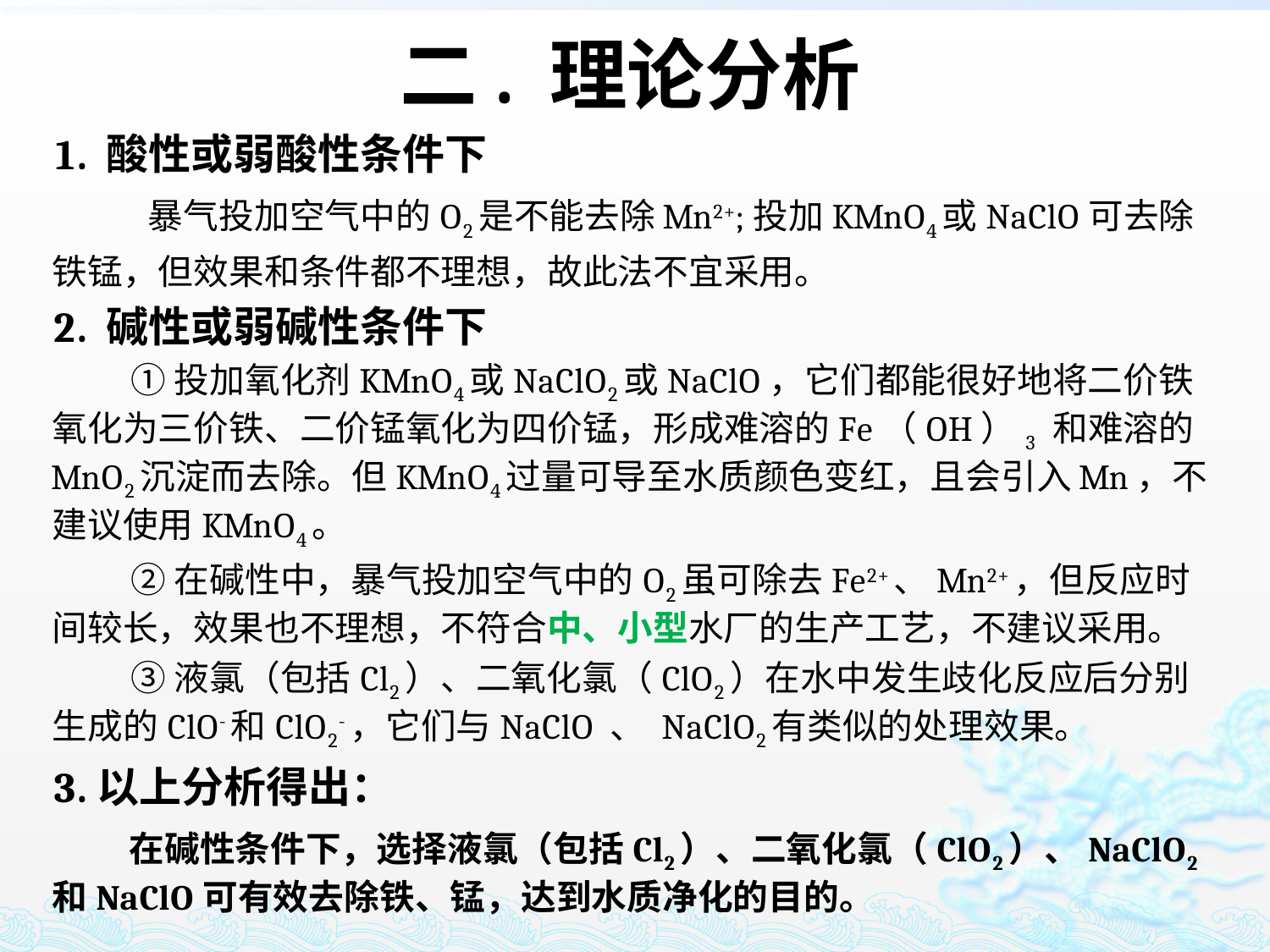

二. 理论分析
1. 酸性或弱酸性条件下
         暴气投加空气中的O2是不能去除Mn2+;投加KMnO4或NaClO可去除
铁锰，但效果和条件都不理想，故此法不宜采用。
2. 碱性或弱碱性条件下
          ①投加氧化剂KMnO4或NaClO2或NaClO，它们都能很好地将二价铁氧化为三价铁、二价锰氧化为四价锰，形成难溶的Fe（OH）3 和难溶的MnO2沉淀而去除。但KMnO4过量可导至水质颜色变红，且会引入Mn，不建议使用KMnO4。
          ②在碱性中，暴气投加空气中的O2虽可除去Fe2+、Mn2+，但反应时间较长，效果也不理想，不符合中、小型水厂的生产工艺，不建议采用。
          ③液氯（包括Cl2）、二氧化氯（ClO2）在水中发生歧化反应后分别生成的ClO-和ClO2-，它们与NaClO 、 NaClO2有类似的处理效果。
3.以上分析得出：
       在碱性条件下，选择液氯（包括Cl2）、二氧化氯（ClO2）、NaClO2和NaClO可有效去除铁、锰，达到水质净化的目的。